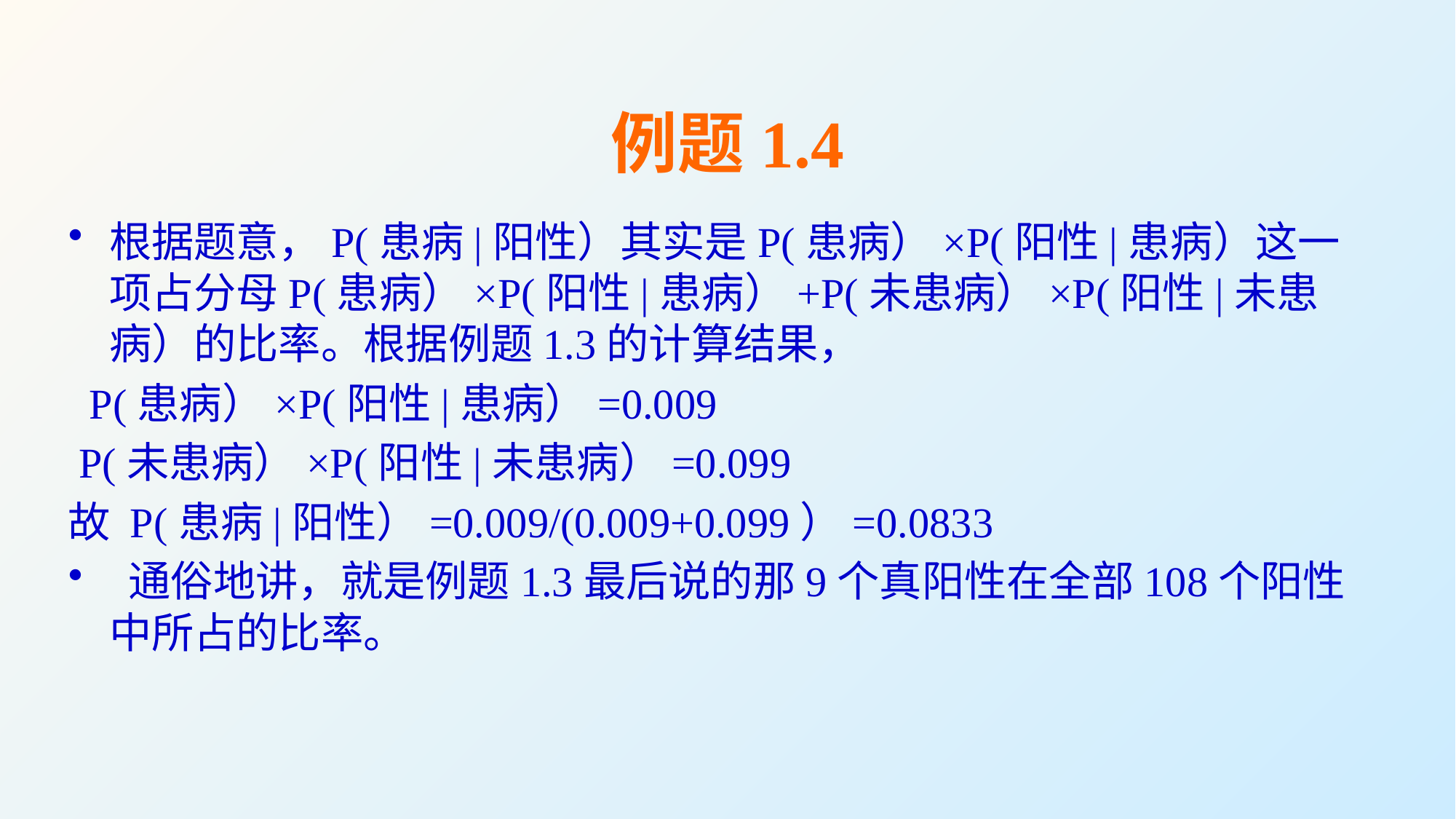

# 例题1.4
根据题意，P(患病|阳性）其实是P(患病）×P(阳性|患病）这一项占分母P(患病）×P(阳性|患病）+P(未患病）×P(阳性|未患病）的比率。根据例题1.3的计算结果，
  P(患病）×P(阳性|患病）=0.009
 P(未患病）×P(阳性|未患病）=0.099
故 P(患病|阳性）=0.009/(0.009+0.099）=0.0833
 通俗地讲，就是例题1.3最后说的那9个真阳性在全部108个阳性中所占的比率。